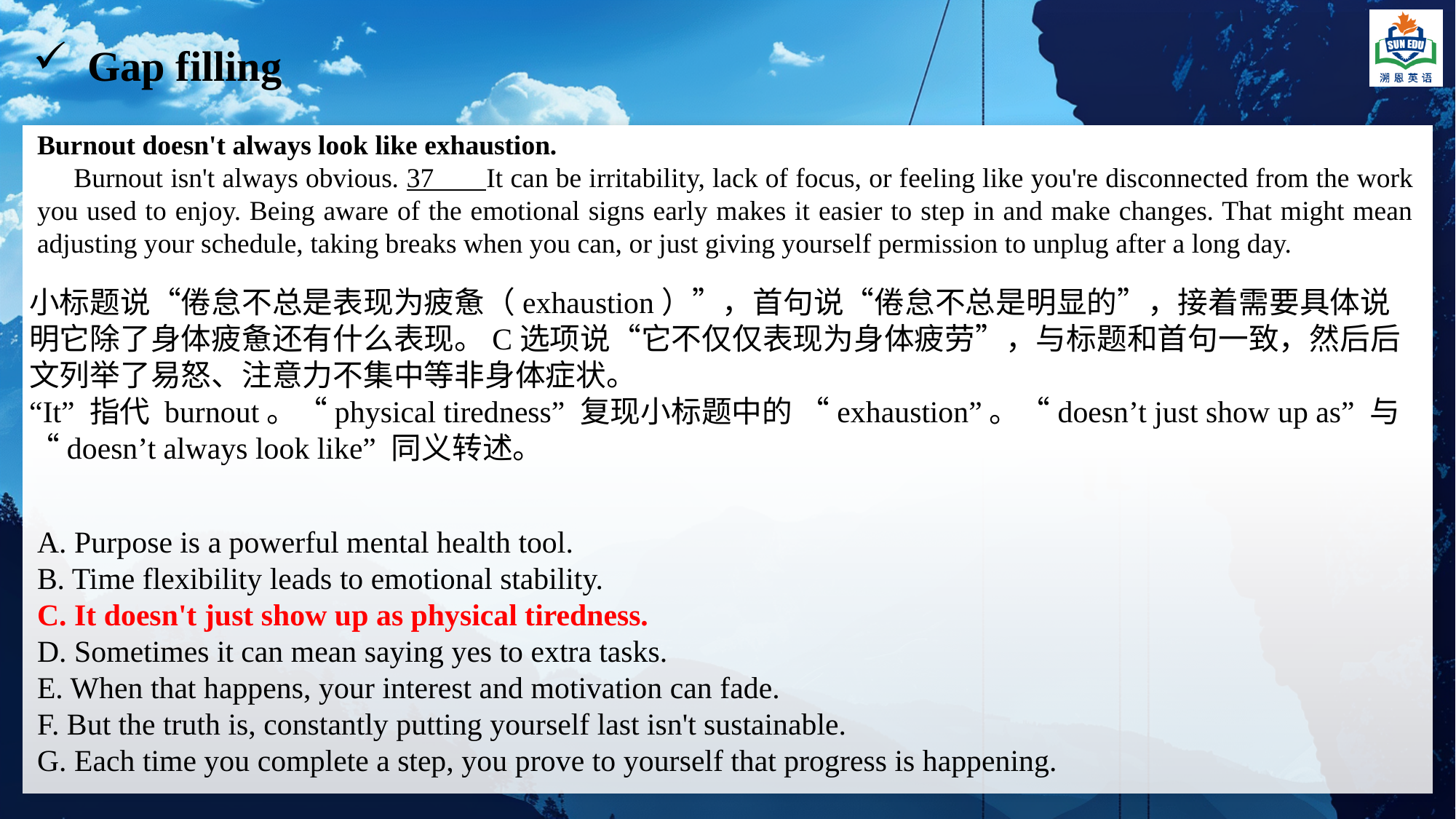

Gap filling
Burnout doesn't always look like exhaustion.
Burnout isn't always obvious. 37       It can be irritability, lack of focus, or feeling like you're disconnected from the work you used to enjoy. Being aware of the emotional signs early makes it easier to step in and make changes. That might mean adjusting your schedule, taking breaks when you can, or just giving yourself permission to unplug after a long day.
小标题说“倦怠不总是表现为疲惫（exhaustion）”，首句说“倦怠不总是明显的”，接着需要具体说明它除了身体疲惫还有什么表现。C选项说“它不仅仅表现为身体疲劳”，与标题和首句一致，然后后文列举了易怒、注意力不集中等非身体症状。
“It” 指代 burnout。“physical tiredness” 复现小标题中的 “exhaustion”。“doesn’t just show up as” 与 “doesn’t always look like” 同义转述。

A. Purpose is a powerful mental health tool.
B. Time flexibility leads to emotional stability.
C. It doesn't just show up as physical tiredness.
D. Sometimes it can mean saying yes to extra tasks.
E. When that happens, your interest and motivation can fade.
F. But the truth is, constantly putting yourself last isn't sustainable.
G. Each time you complete a step, you prove to yourself that progress is happening.